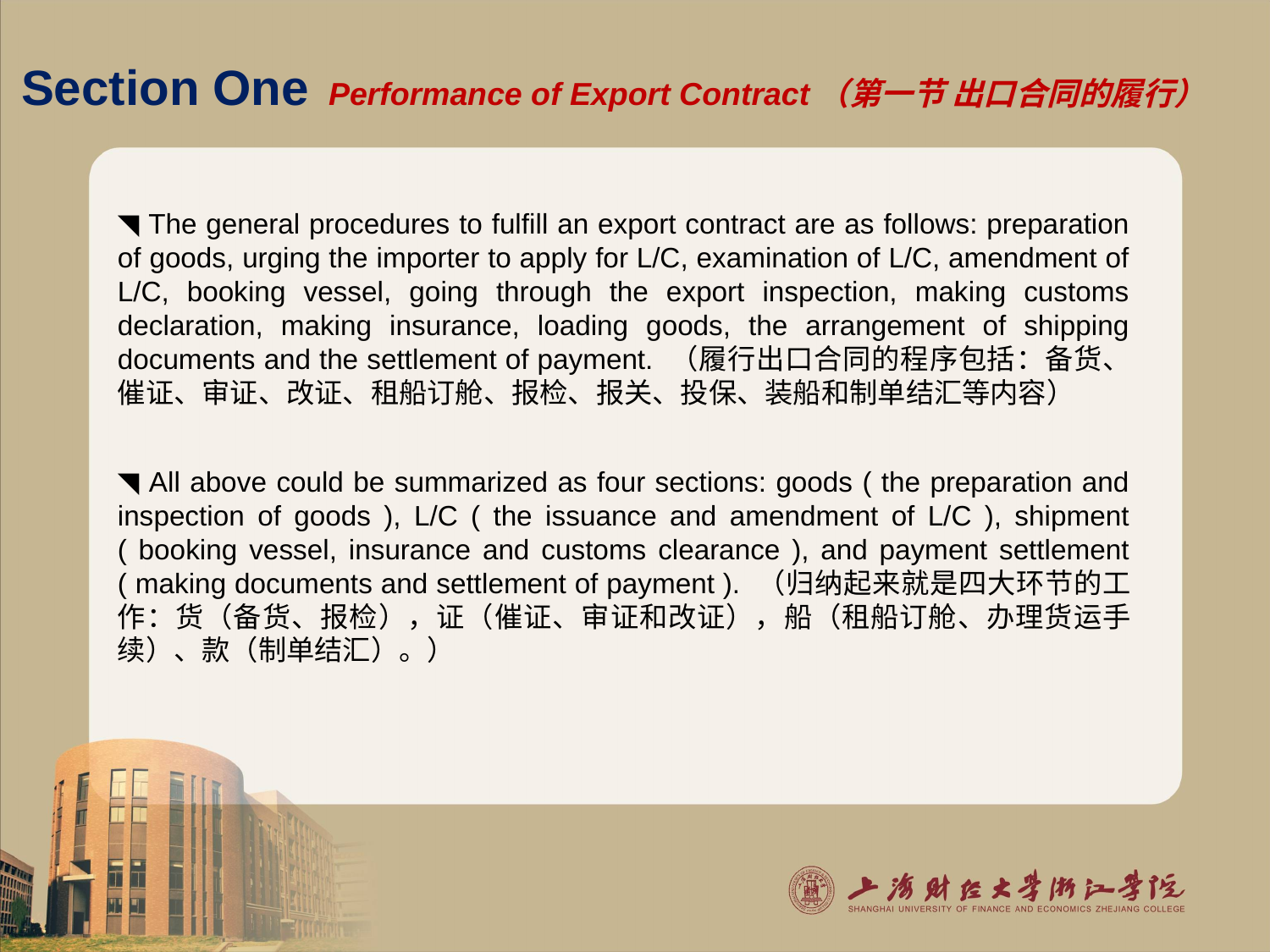

# Section One  Performance of Export Contract（第一节 出口合同的履行）
◥ The general procedures to fulfill an export contract are as follows: preparation of goods, urging the importer to apply for L/C, examination of L/C, amendment of L/C, booking vessel, going through the export inspection, making customs declaration, making insurance, loading goods, the arrangement of shipping documents and the settlement of payment. （履行出口合同的程序包括：备货、催证、审证、改证、租船订舱、报检、报关、投保、装船和制单结汇等内容）

◥ All above could be summarized as four sections: goods ( the preparation and inspection of goods ), L/C ( the issuance and amendment of L/C ), shipment ( booking vessel, insurance and customs clearance ), and payment settlement ( making documents and settlement of payment ). （归纳起来就是四大环节的工作：货（备货、报检），证（催证、审证和改证），船（租船订舱、办理货运手续）、款（制单结汇）。）